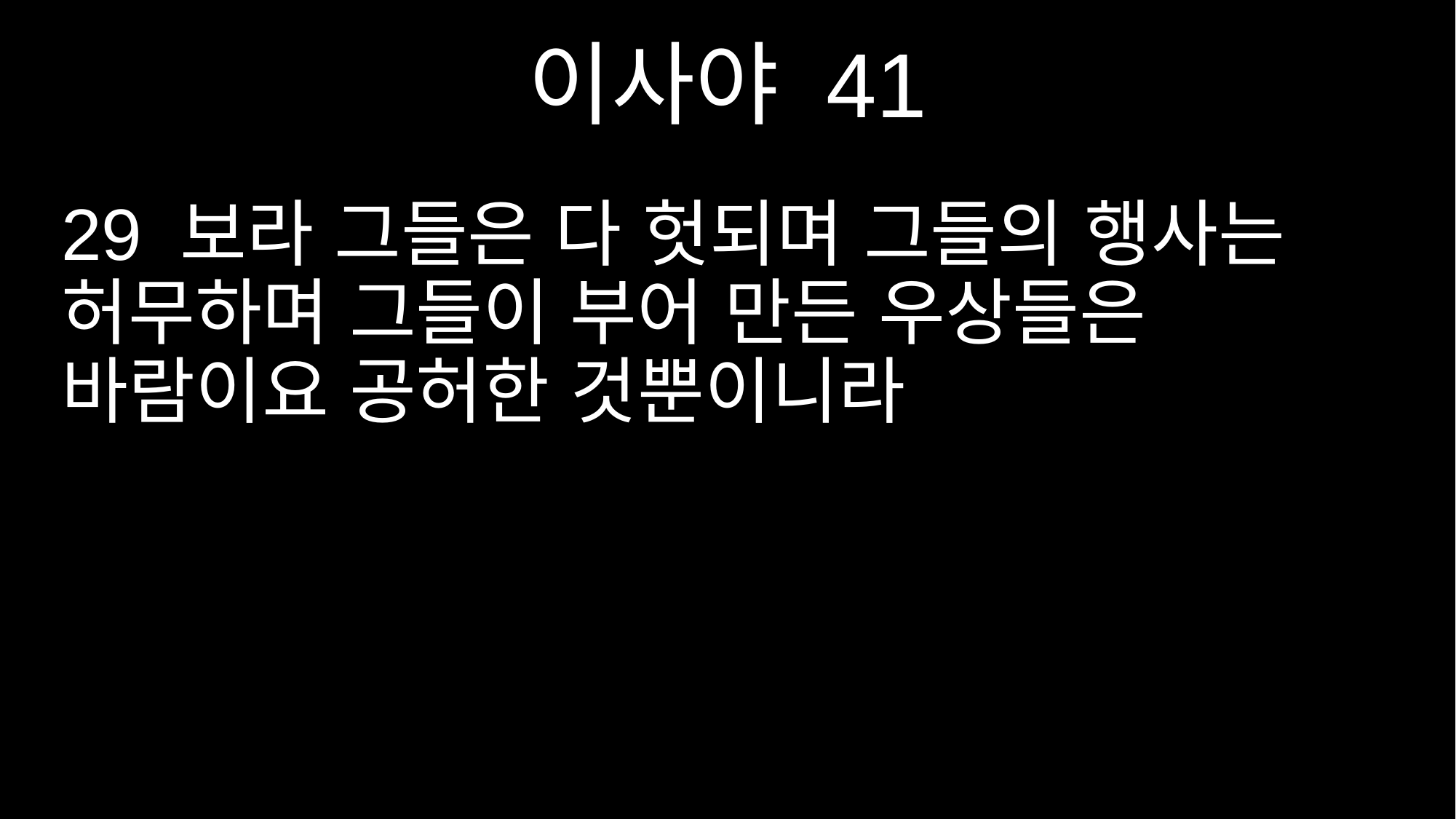

이사야 41
29 보라 그들은 다 헛되며 그들의 행사는 허무하며 그들이 부어 만든 우상들은 바람이요 공허한 것뿐이니라